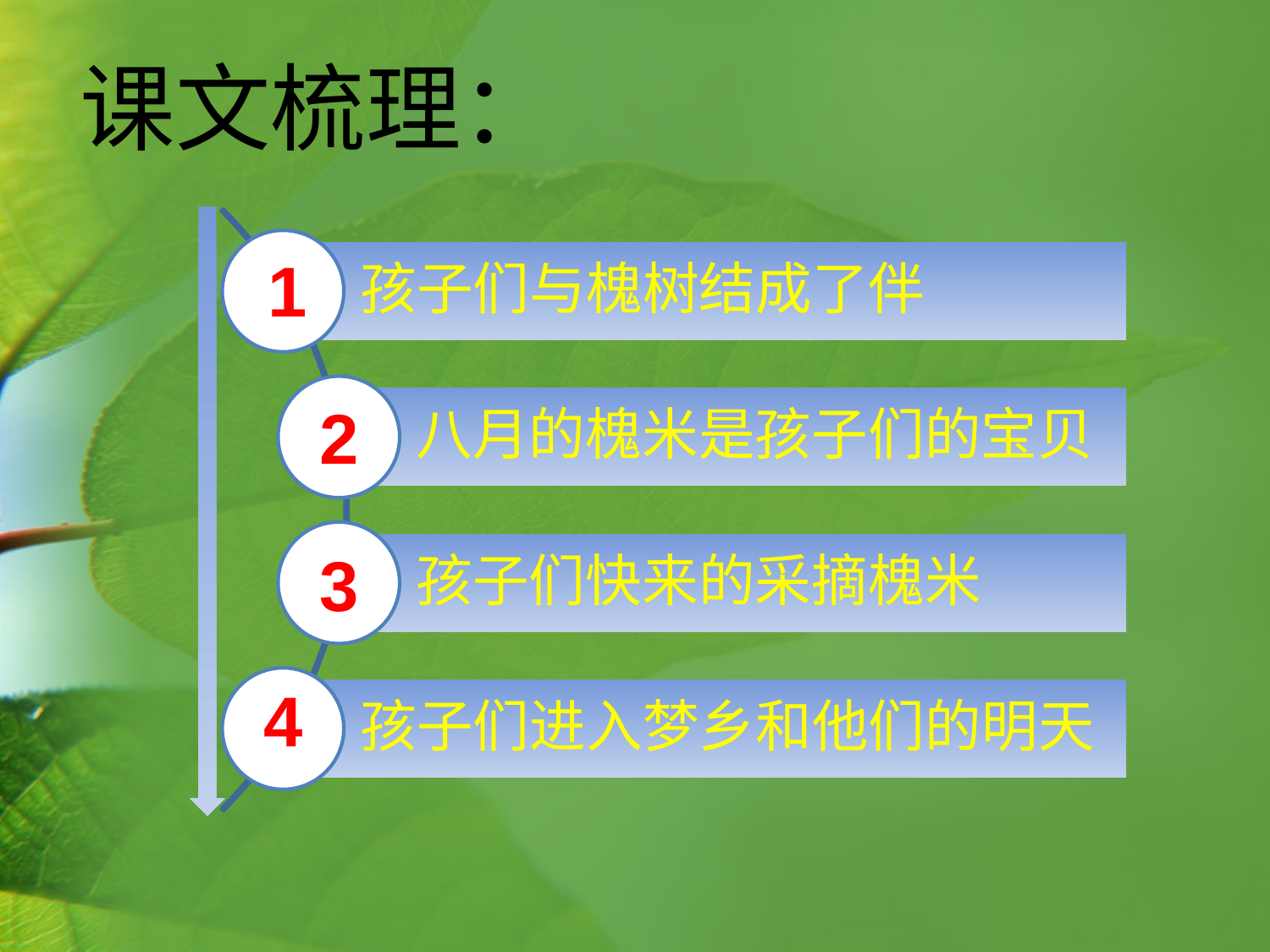

课文梳理：
孩子们与槐树结成了伴
八月的槐米是孩子们的宝贝
孩子们快来的采摘槐米
孩子们进入梦乡和他们的明天

1
2
3
4